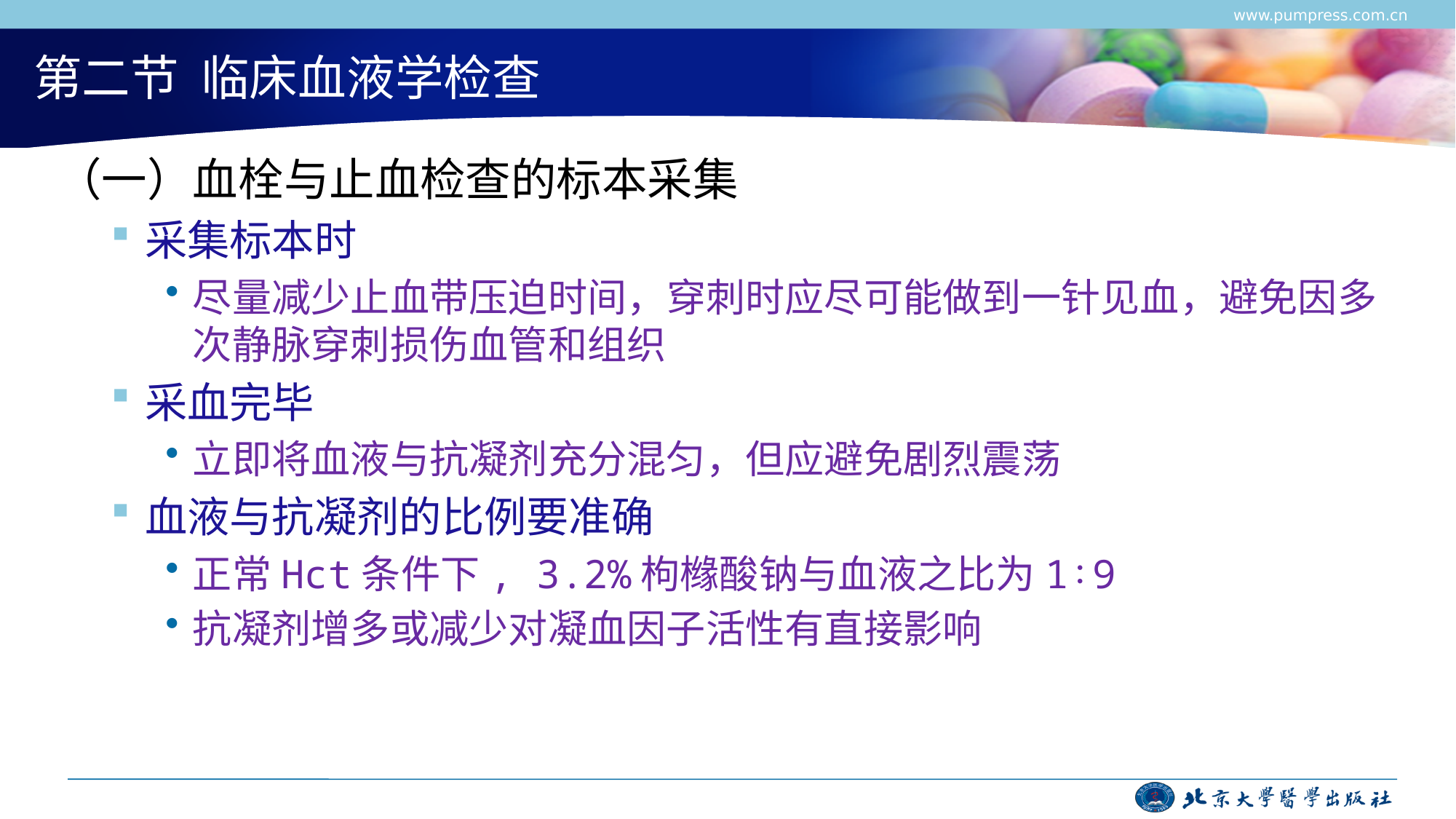

www.pumpress.com.cn
# 第二节  临床血液学检查
（一）血栓与止血检查的标本采集
采集标本时
尽量减少止血带压迫时间，穿刺时应尽可能做到一针见血，避免因多次静脉穿刺损伤血管和组织
采血完毕
立即将血液与抗凝剂充分混匀，但应避免剧烈震荡
血液与抗凝剂的比例要准确
正常Hct条件下, 3.2%枸橼酸钠与血液之比为1∶9
抗凝剂增多或减少对凝血因子活性有直接影响